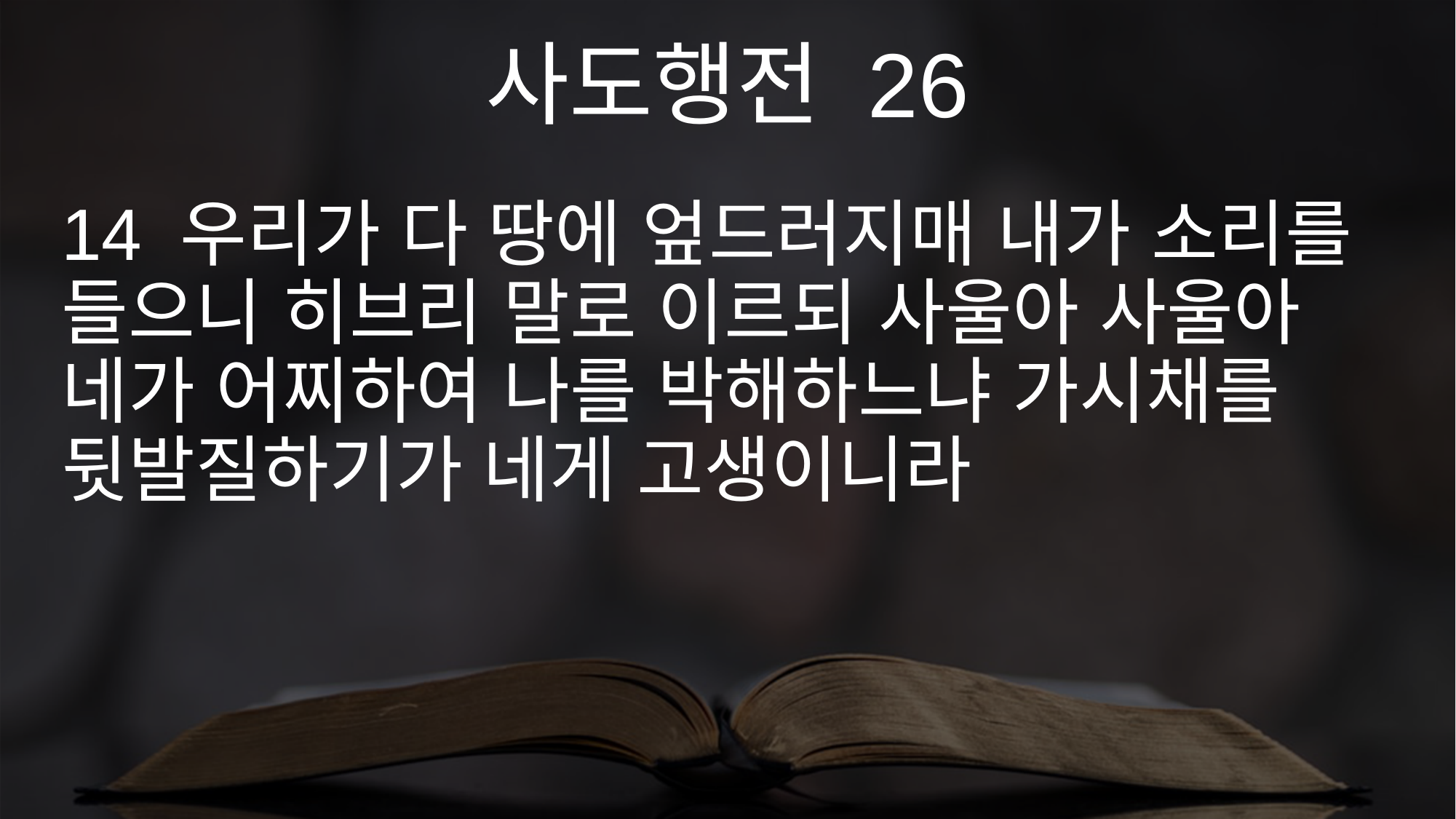

사도행전 26
14 우리가 다 땅에 엎드러지매 내가 소리를 들으니 히브리 말로 이르되 사울아 사울아 네가 어찌하여 나를 박해하느냐 가시채를 뒷발질하기가 네게 고생이니라